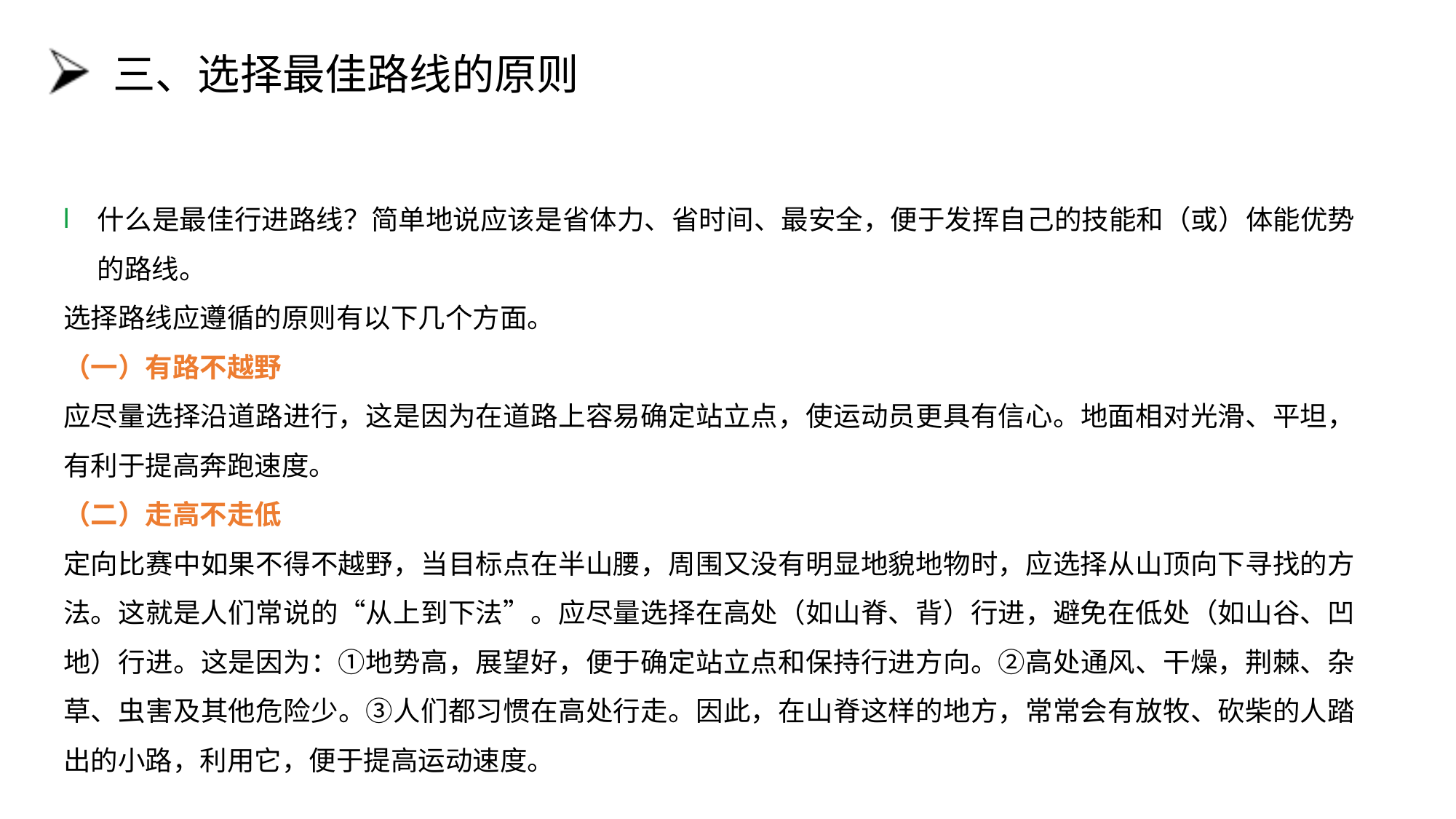

# 三、选择最佳路线的原则
什么是最佳行进路线？简单地说应该是省体力、省时间、最安全，便于发挥自己的技能和（或）体能优势的路线。
选择路线应遵循的原则有以下几个方面。
（一）有路不越野
应尽量选择沿道路进行，这是因为在道路上容易确定站立点，使运动员更具有信心。地面相对光滑、平坦，有利于提高奔跑速度。
（二）走高不走低
定向比赛中如果不得不越野，当目标点在半山腰，周围又没有明显地貌地物时，应选择从山顶向下寻找的方法。这就是人们常说的“从上到下法”。应尽量选择在高处（如山脊、背）行进，避免在低处（如山谷、凹地）行进。这是因为：①地势高，展望好，便于确定站立点和保持行进方向。②高处通风、干燥，荆棘、杂草、虫害及其他危险少。③人们都习惯在高处行走。因此，在山脊这样的地方，常常会有放牧、砍柴的人踏出的小路，利用它，便于提高运动速度。